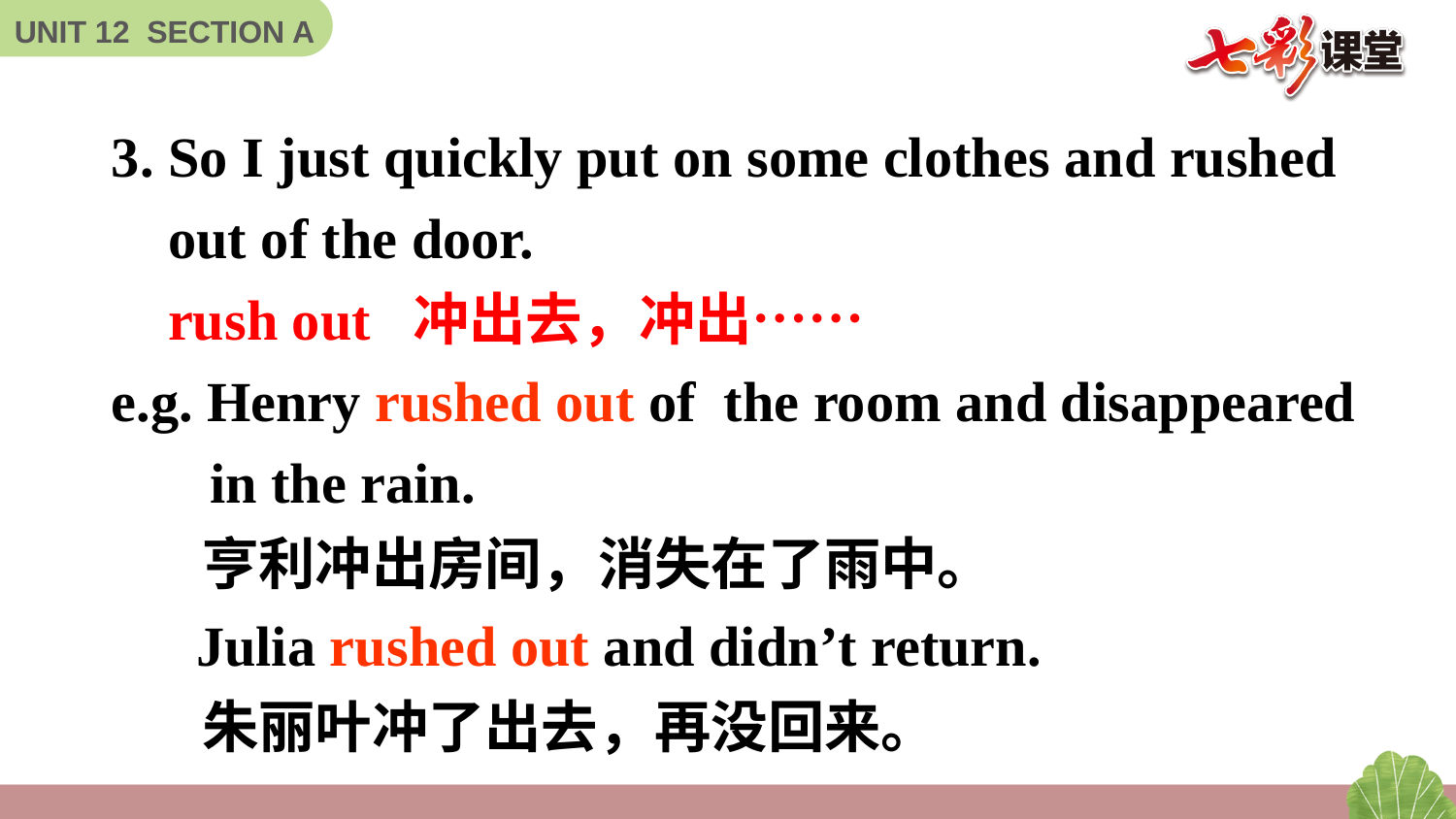

3. So I just quickly put on some clothes and rushed
    out of the door.
    rush out  冲出去，冲出……
e.g. Henry rushed out of  the room and disappeared
       in the rain.
      亨利冲出房间，消失在了雨中。
      Julia rushed out and didn’t return.
      朱丽叶冲了出去，再没回来。